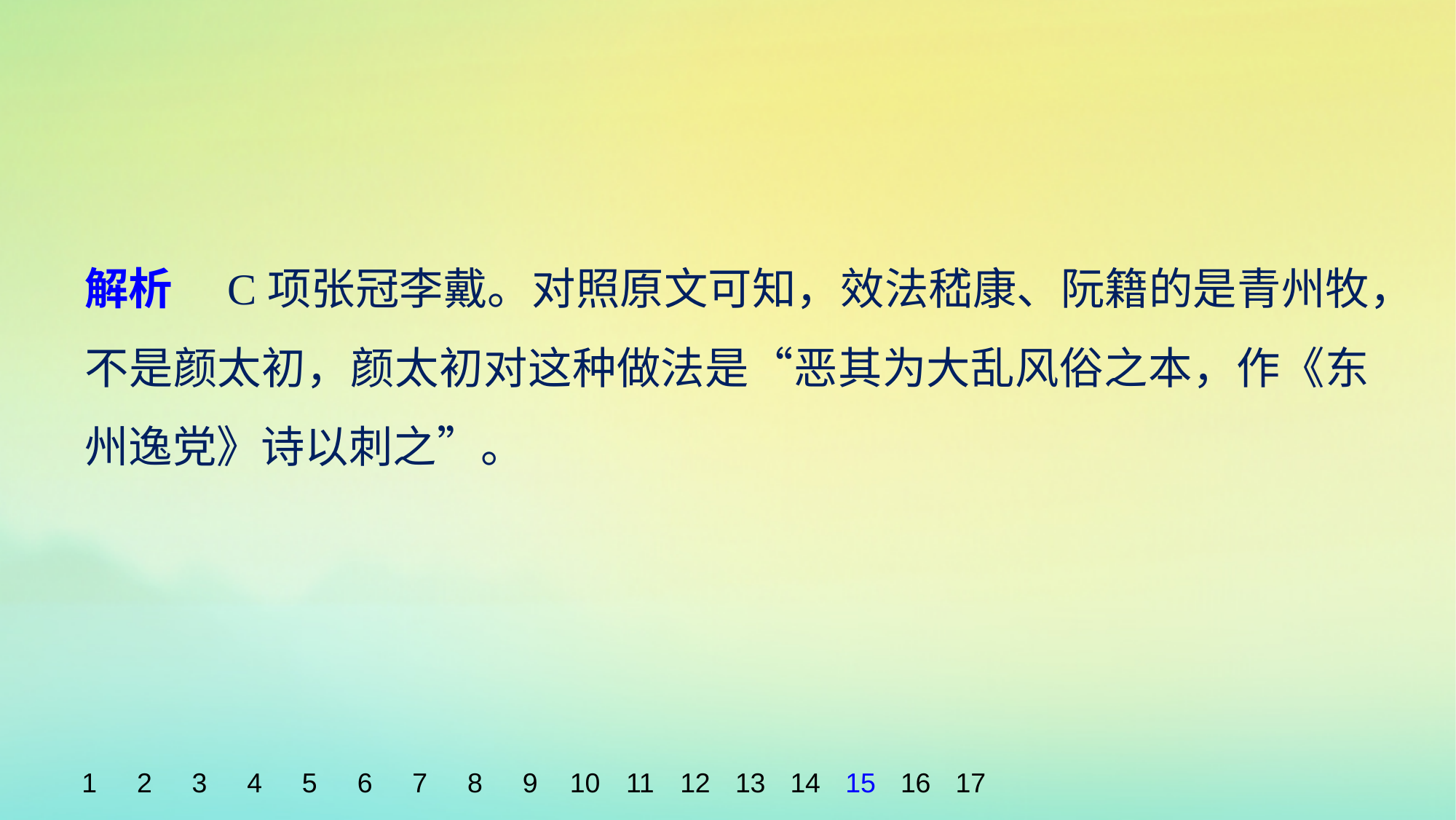

解析　C项张冠李戴。对照原文可知，效法嵇康、阮籍的是青州牧，不是颜太初，颜太初对这种做法是“恶其为大乱风俗之本，作《东州逸党》诗以刺之”。
1
2
3
4
5
6
7
8
9
10
11
12
13
14
15
16
17